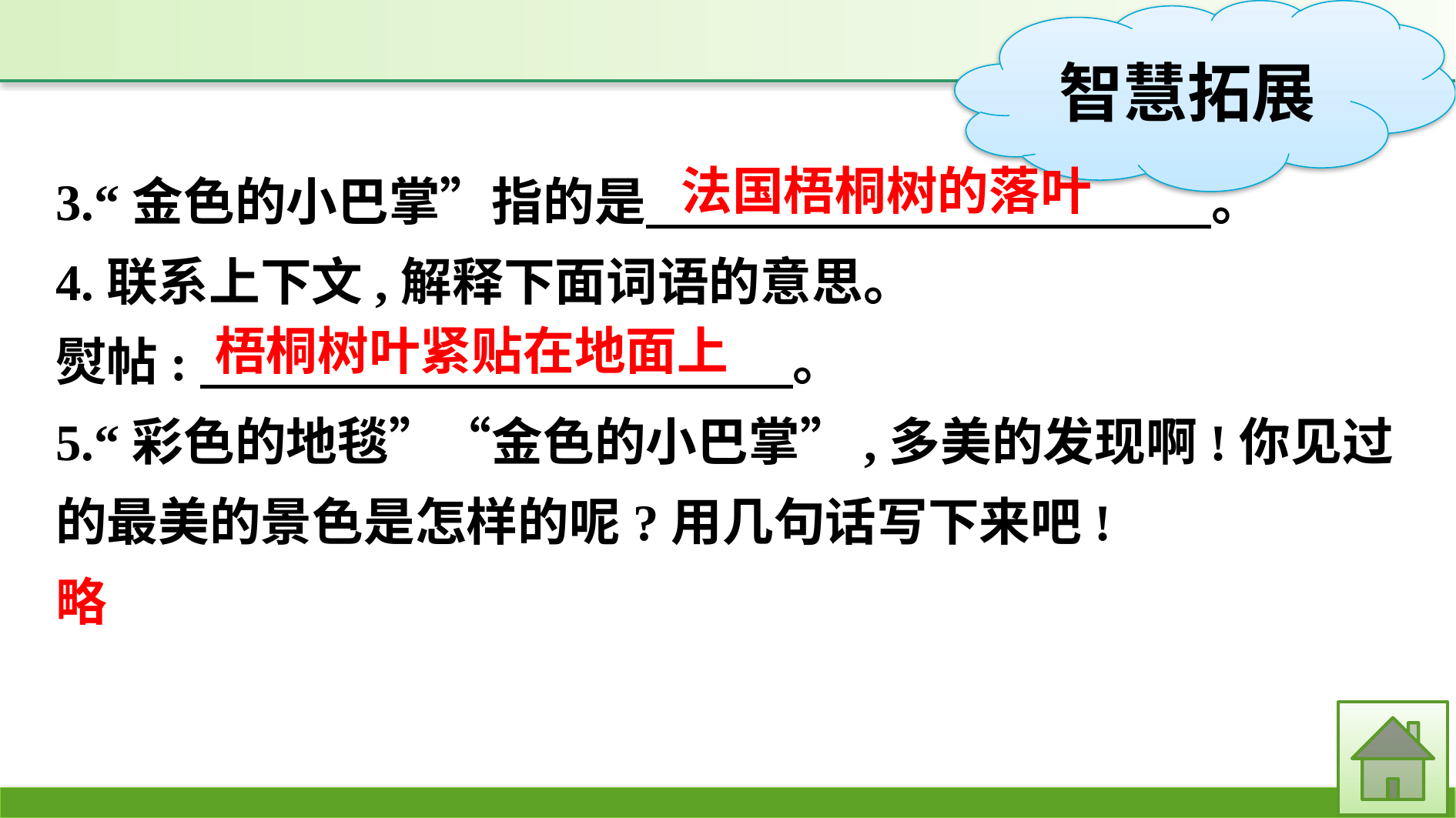

3.“金色的小巴掌”指的是　　　　　　　　　　　。
4.联系上下文,解释下面词语的意思。
熨帖:　　　                                 　。
5.“彩色的地毯”“金色的小巴掌”,多美的发现啊!你见过的最美的景色是怎样的呢?用几句话写下来吧!
略
法国梧桐树的落叶
梧桐树叶紧贴在地面上